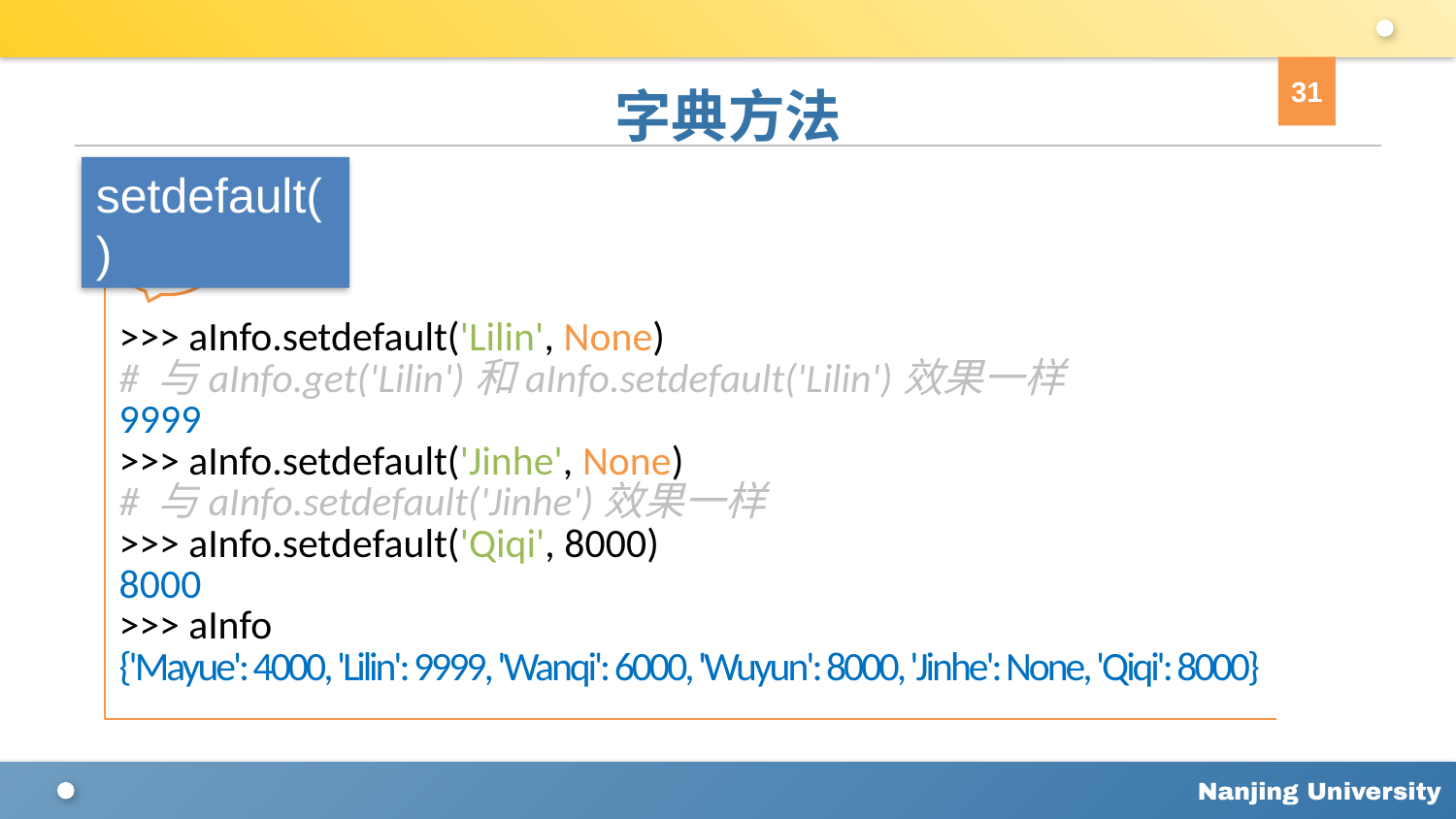

31
# 字典方法
setdefault()

>>> aInfo.setdefault('Lilin', None)
# 与aInfo.get('Lilin')和aInfo.setdefault('Lilin')效果一样
9999
>>> aInfo.setdefault('Jinhe', None)
# 与aInfo.setdefault('Jinhe')效果一样
>>> aInfo.setdefault('Qiqi', 8000)
8000
>>> aInfo
{'Mayue': 4000, 'Lilin': 9999, 'Wanqi': 6000, 'Wuyun': 8000, 'Jinhe': None, 'Qiqi': 8000}
Source